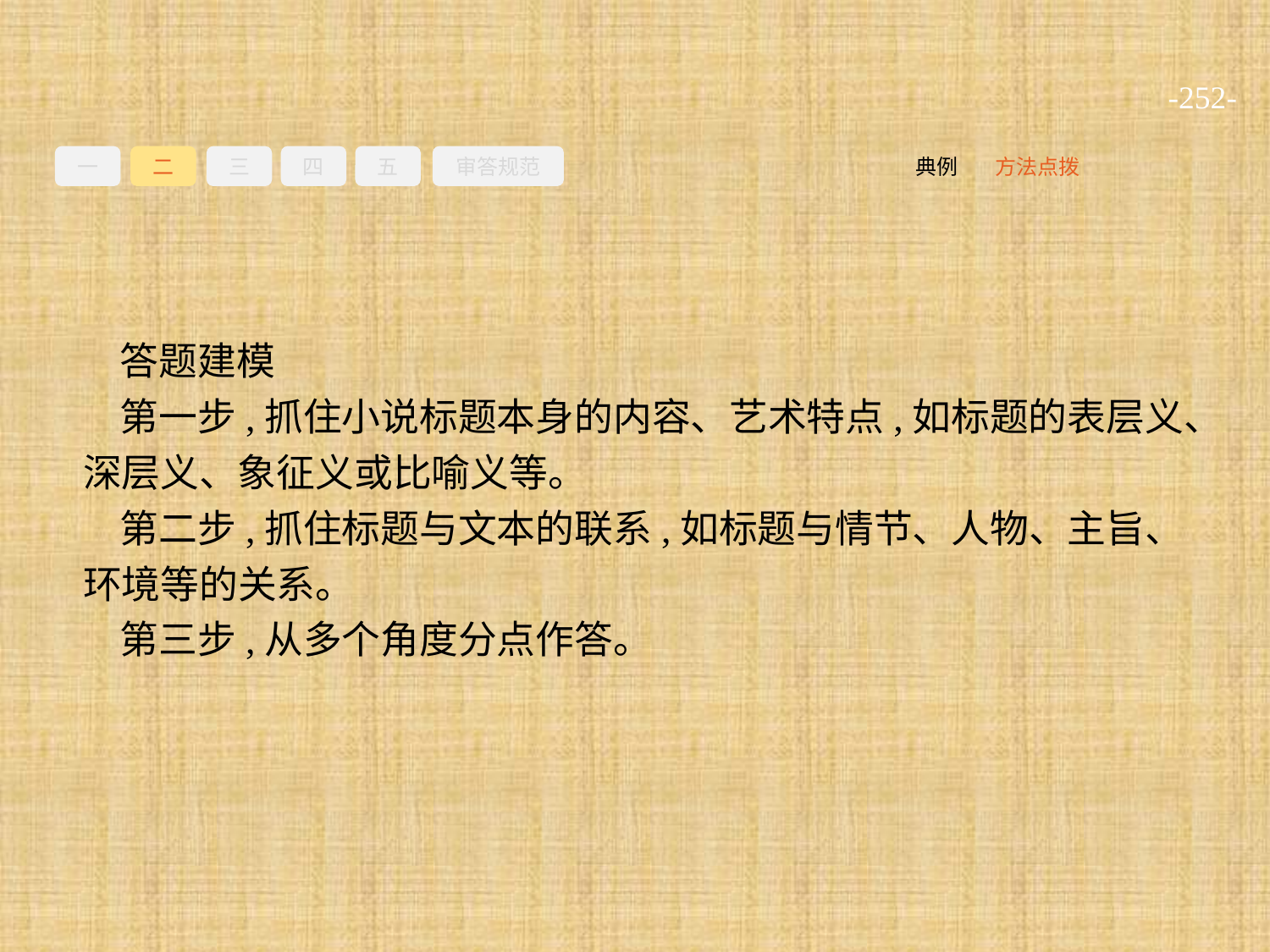

-252-
一
二
三
四
五
审答规范
方法点拨
典例
答题建模
第一步,抓住小说标题本身的内容、艺术特点,如标题的表层义、深层义、象征义或比喻义等。
第二步,抓住标题与文本的联系,如标题与情节、人物、主旨、环境等的关系。
第三步,从多个角度分点作答。